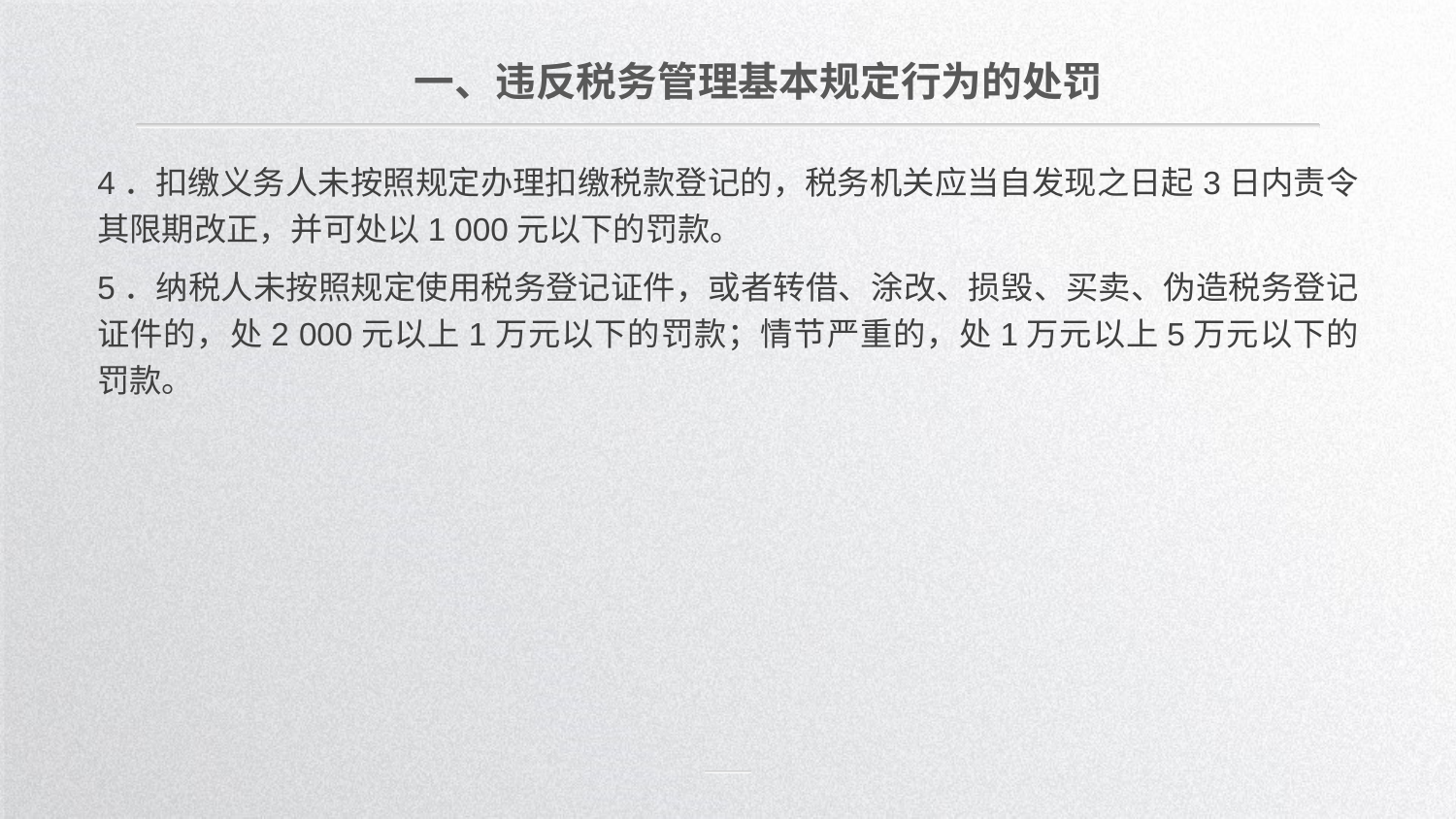

一、违反税务管理基本规定行为的处罚
4．扣缴义务人未按照规定办理扣缴税款登记的，税务机关应当自发现之日起3日内责令其限期改正，并可处以1 000元以下的罚款。
5．纳税人未按照规定使用税务登记证件，或者转借、涂改、损毁、买卖、伪造税务登记证件的，处2 000元以上1万元以下的罚款；情节严重的，处1万元以上5万元以下的罚款。